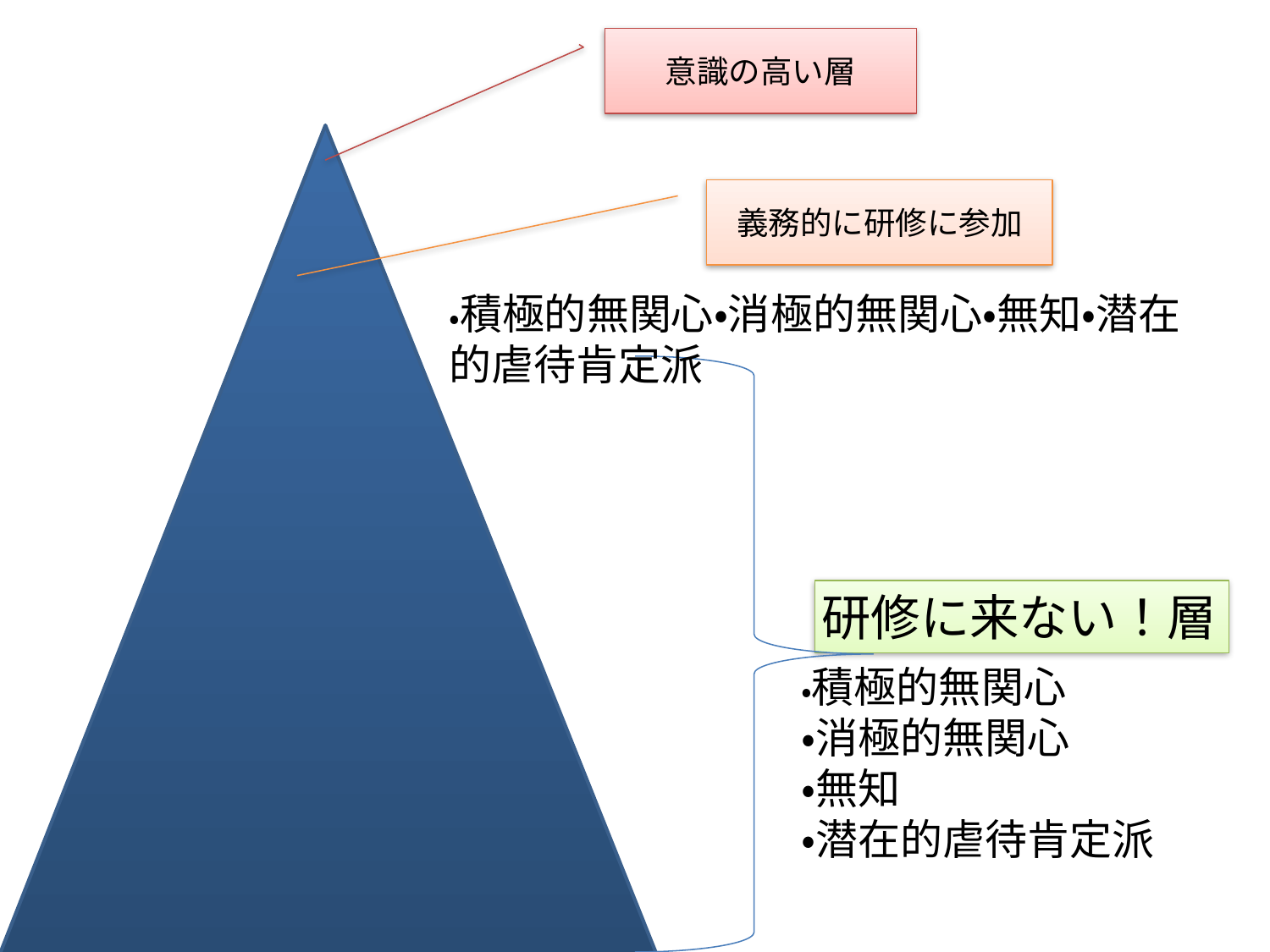

意識の高い層

義務的に研修に参加
・積極的無関心・消極的無関心・無知・潜在的虐待肯定派

研修に来ない！層

・積極的無関心
・消極的無関心
・無知
・潜在的虐待肯定派